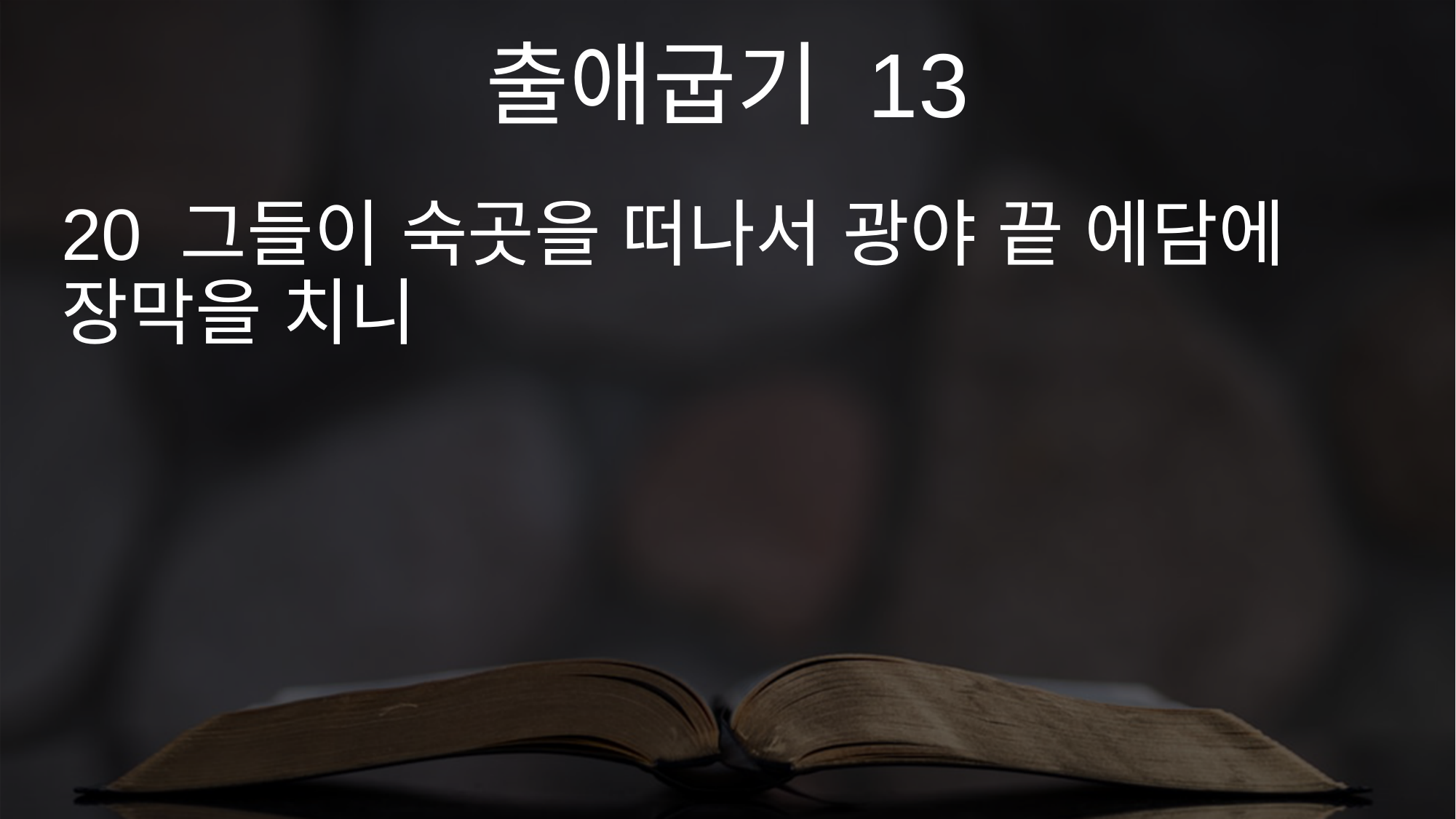

출애굽기 13
20 그들이 숙곳을 떠나서 광야 끝 에담에 장막을 치니